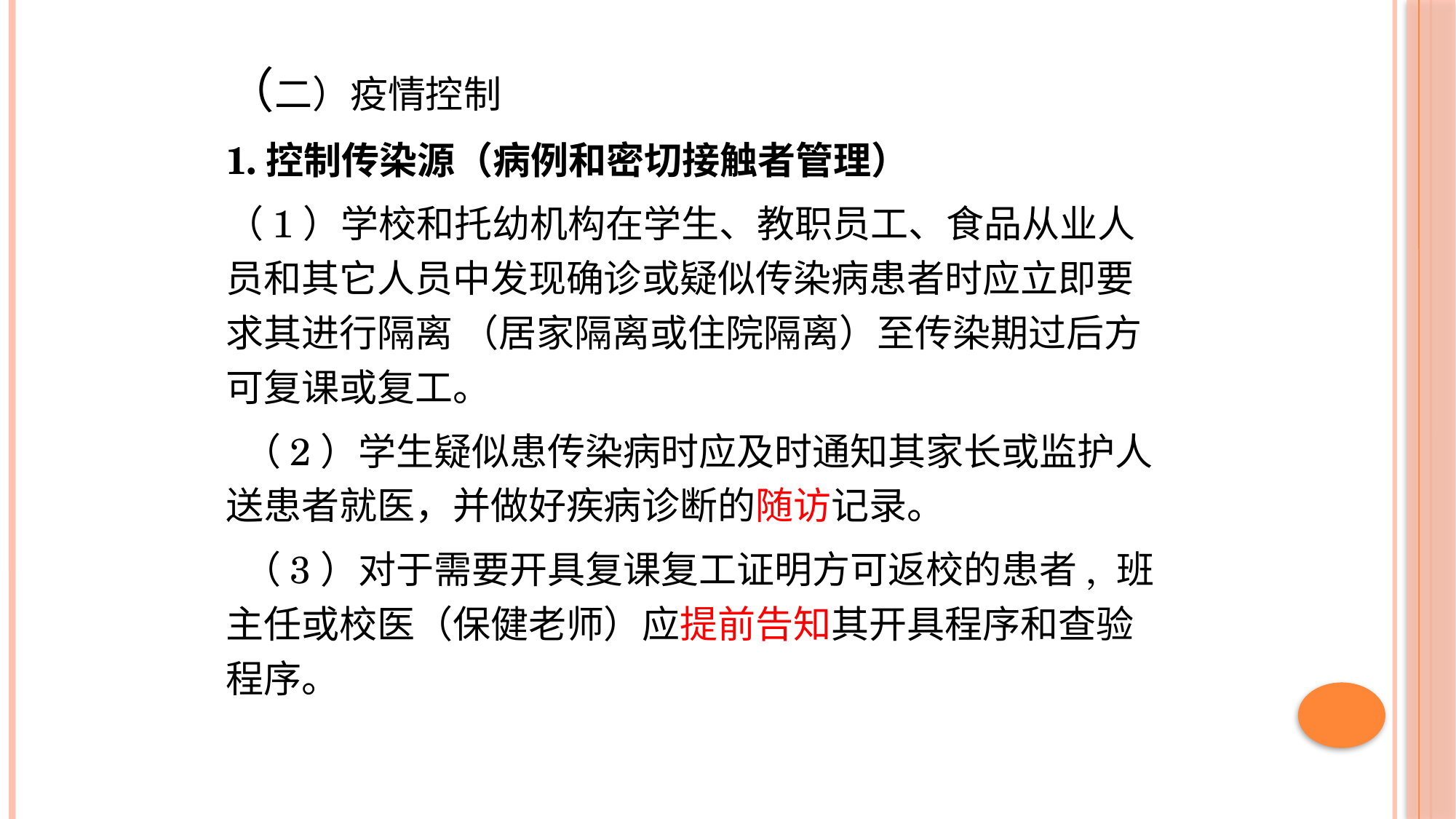

（二）疫情控制
1.控制传染源（病例和密切接触者管理）
（1）学校和托幼机构在学生、教职员工、食品从业人员和其它人员中发现确诊或疑似传染病患者时应立即要求其进行隔离 （居家隔离或住院隔离）至传染期过后方可复课或复工。
 （2）学生疑似患传染病时应及时通知其家长或监护人送患者就医，并做好疾病诊断的随访记录。
 （3）对于需要开具复课复工证明方可返校的患者, 班主任或校医（保健老师）应提前告知其开具程序和查验程序。